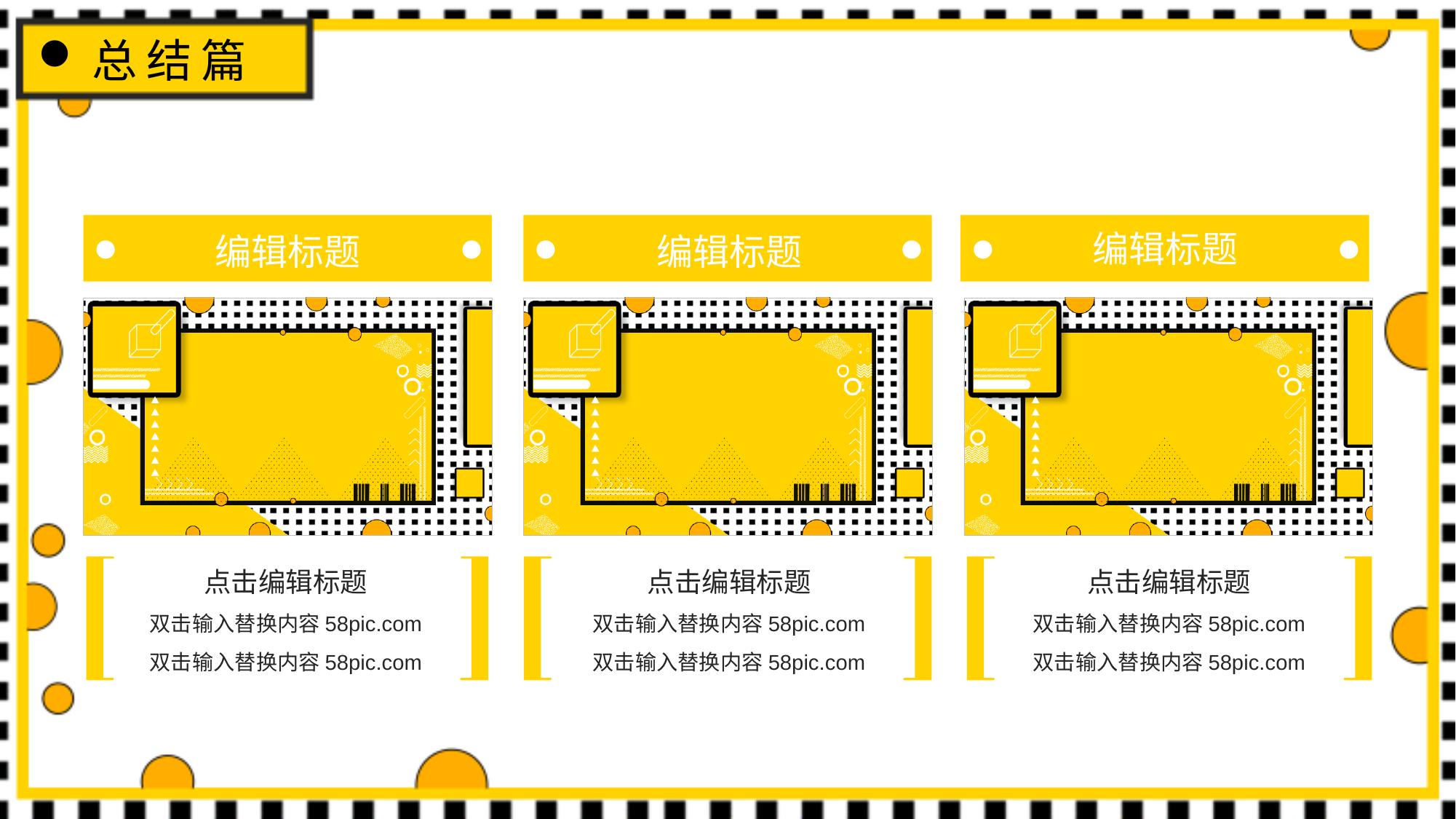

总结篇

编辑标题
编辑标题
编辑标题

点击编辑标题

点击编辑标题

点击编辑标题

双击输入替换内容58pic.com
双击输入替换内容58pic.com
双击输入替换内容58pic.com
双击输入替换内容58pic.com
双击输入替换内容58pic.com
双击输入替换内容58pic.com